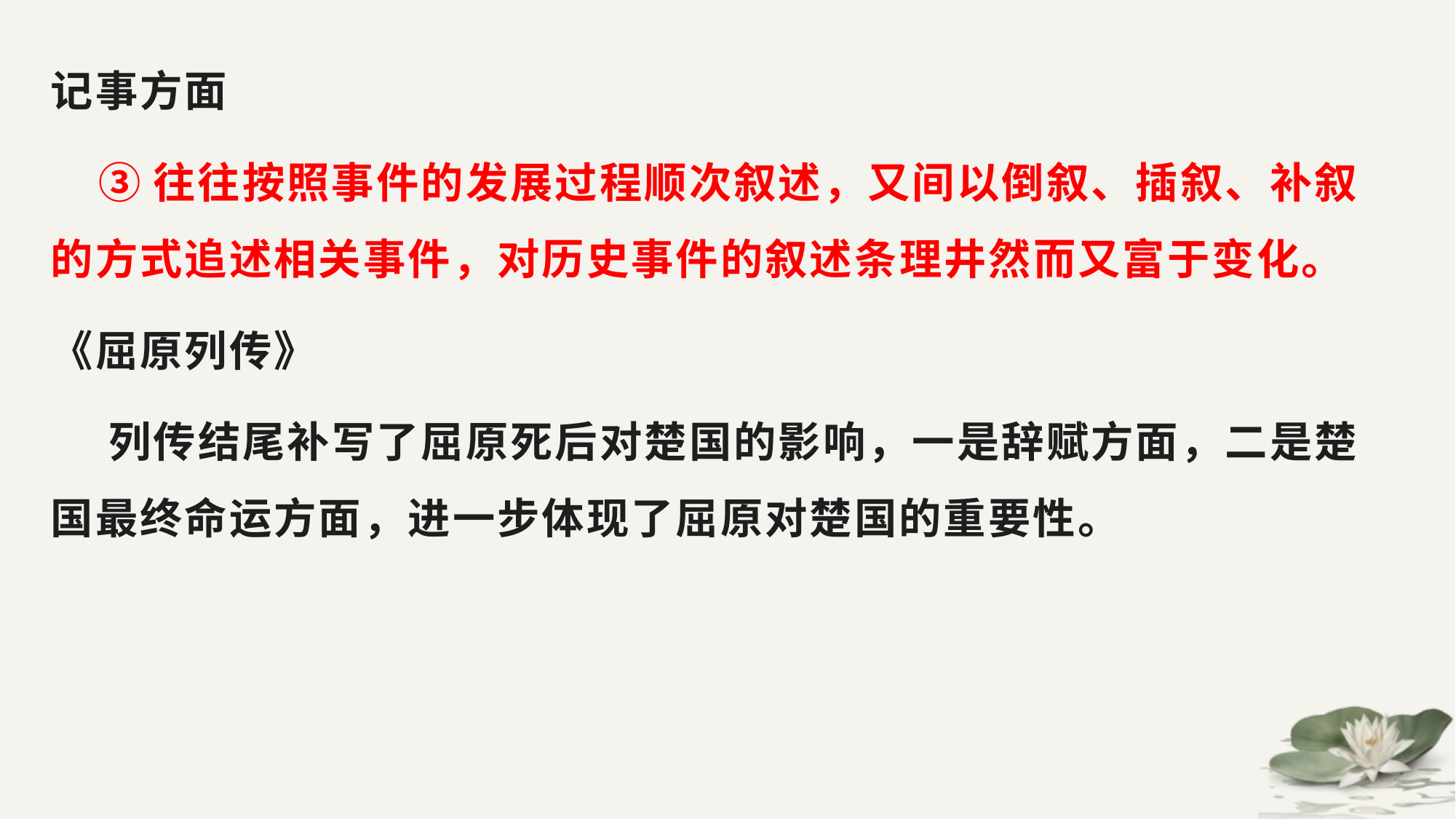

记事方面
    ③往往按照事件的发展过程顺次叙述，又间以倒叙、插叙、补叙的方式追述相关事件，对历史事件的叙述条理井然而又富于变化。
《屈原列传》
    列传结尾补写了屈原死后对楚国的影响，一是辞赋方面，二是楚国最终命运方面，进一步体现了屈原对楚国的重要性。